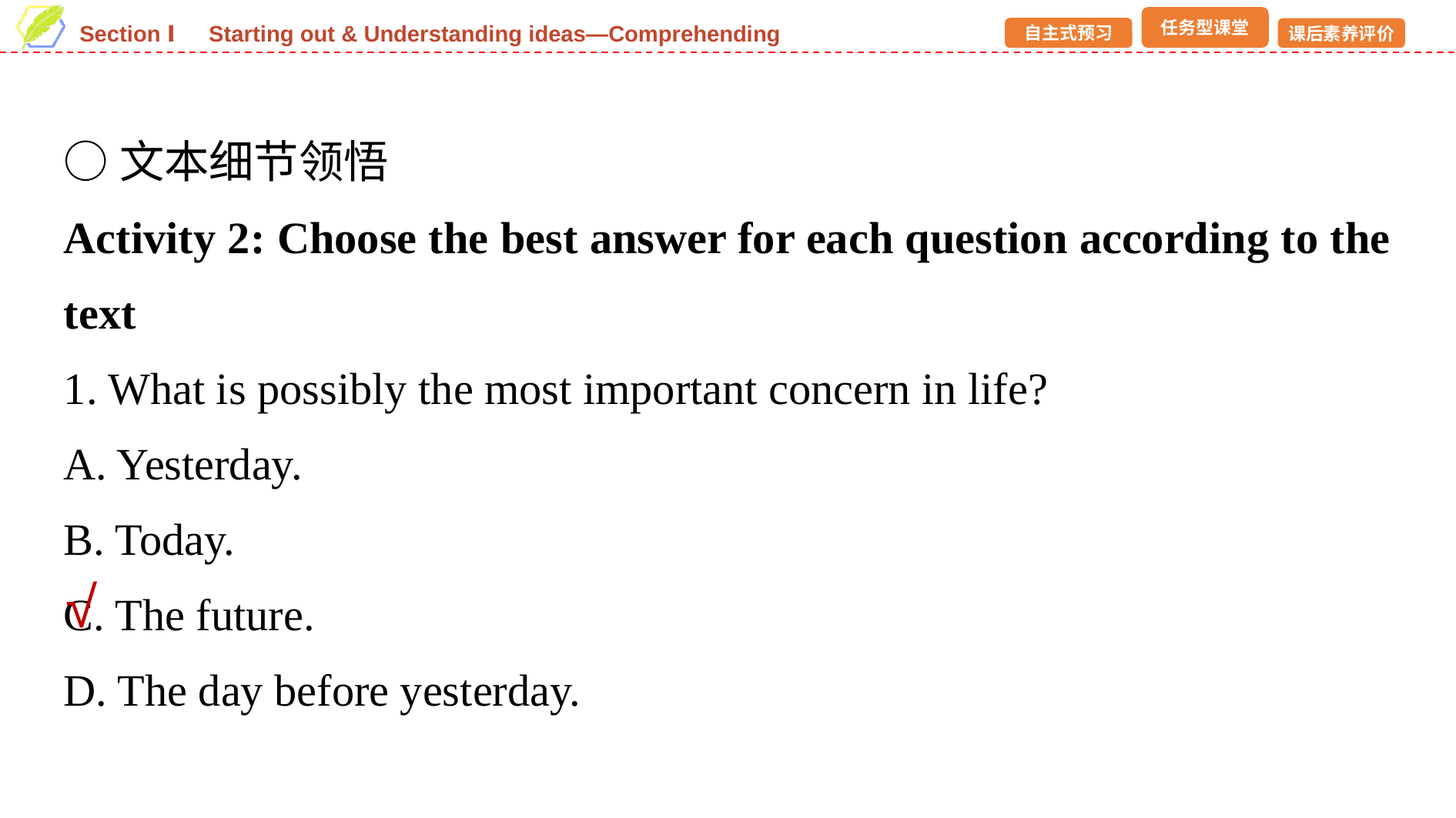

○文本细节领悟
Activity 2: Choose the best answer for each question according to the text
1. What is possibly the most important concern in life?
A. Yesterday.
B. Today.
C. The future.
D. The day before yesterday.
√